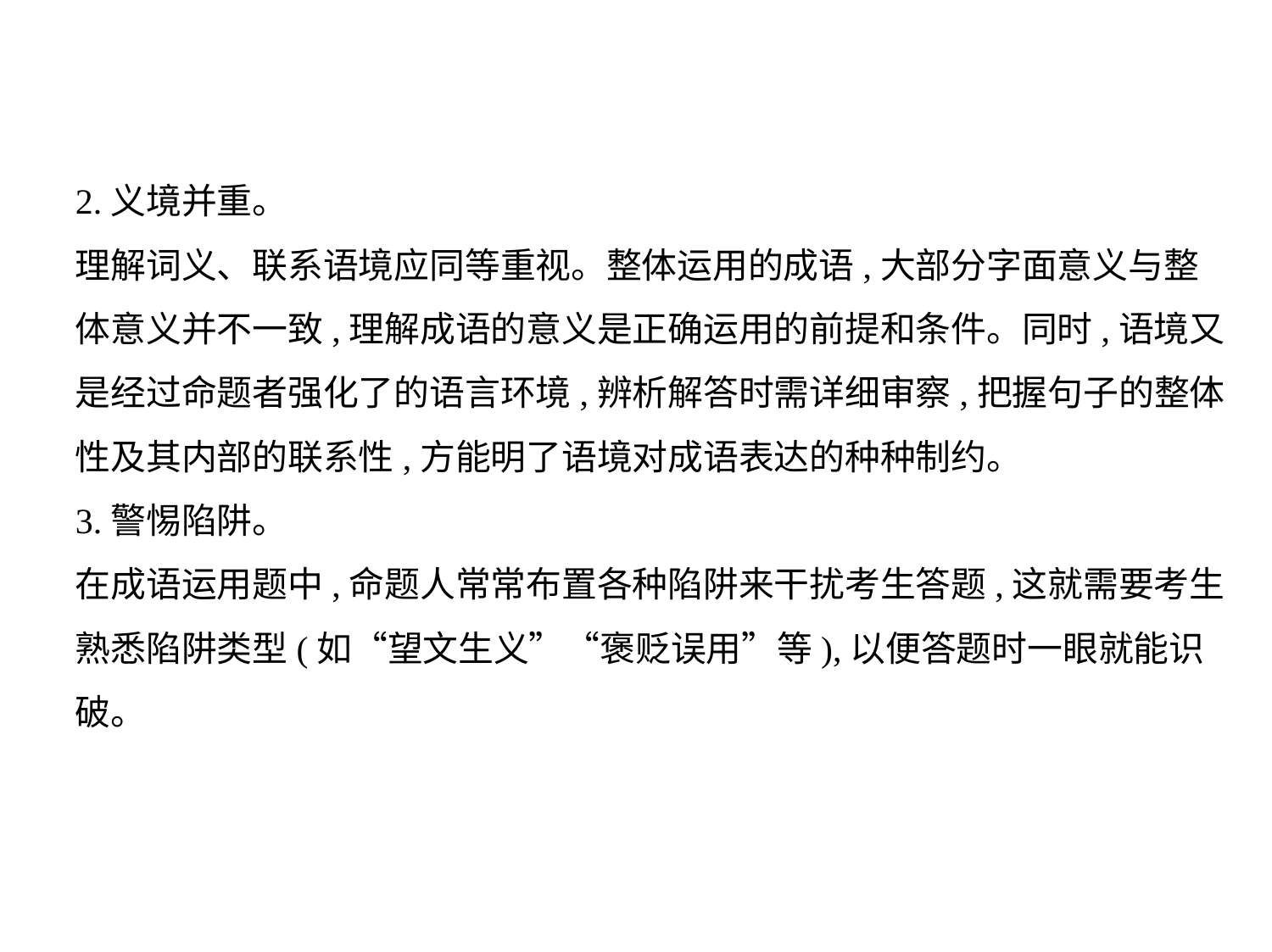

2.义境并重。
理解词义、联系语境应同等重视。整体运用的成语,大部分字面意义与整
体意义并不一致,理解成语的意义是正确运用的前提和条件。同时,语境又
是经过命题者强化了的语言环境,辨析解答时需详细审察,把握句子的整体
性及其内部的联系性,方能明了语境对成语表达的种种制约。
3.警惕陷阱。
在成语运用题中,命题人常常布置各种陷阱来干扰考生答题,这就需要考生
熟悉陷阱类型(如“望文生义”“褒贬误用”等),以便答题时一眼就能识
破。